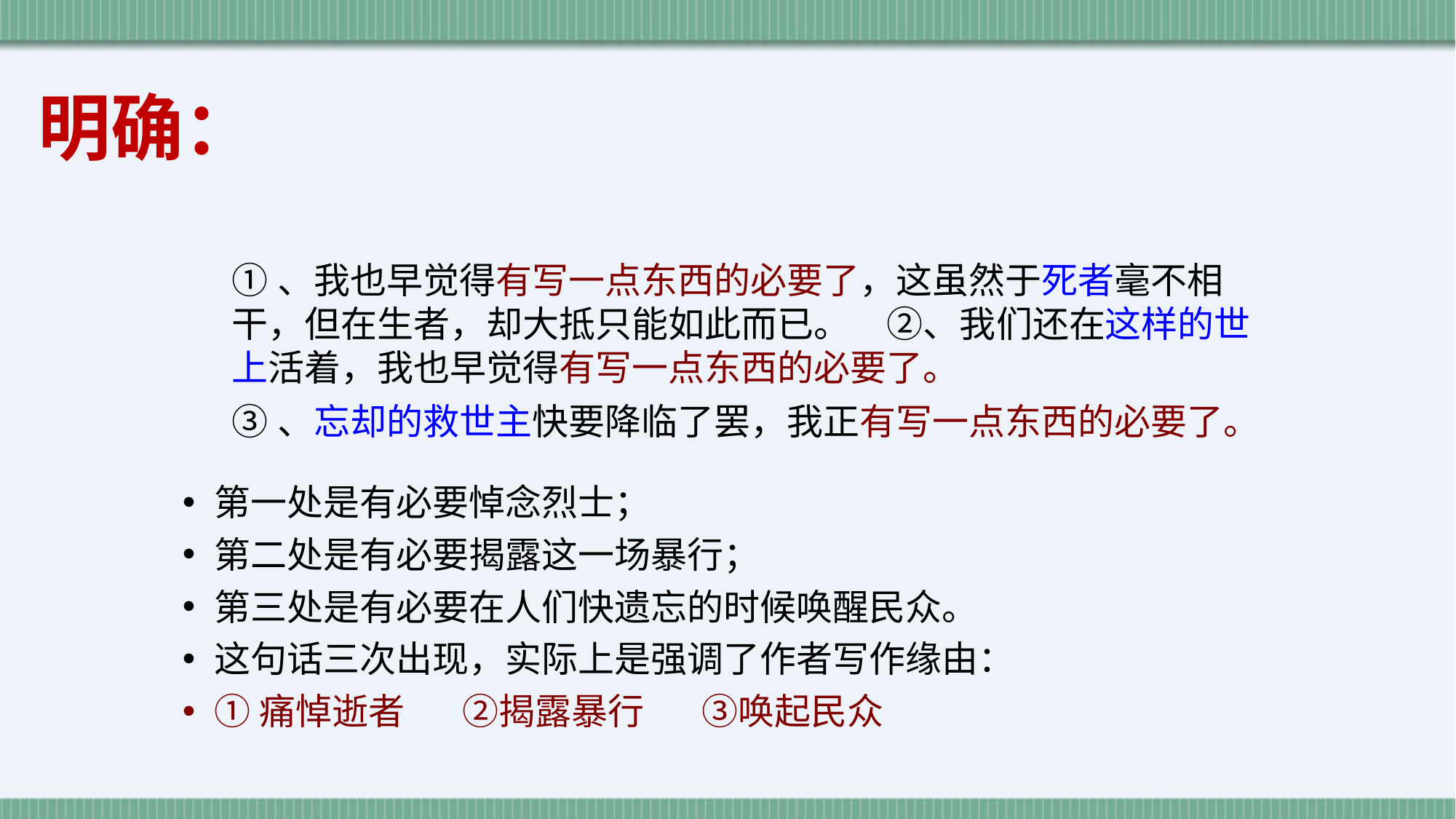

明确：
①、我也早觉得有写一点东西的必要了，这虽然于死者毫不相干，但在生者，却大抵只能如此而已。　②、我们还在这样的世上活着，我也早觉得有写一点东西的必要了。
③、忘却的救世主快要降临了罢，我正有写一点东西的必要了。
第一处是有必要悼念烈士；
第二处是有必要揭露这一场暴行；
第三处是有必要在人们快遗忘的时候唤醒民众。
这句话三次出现，实际上是强调了作者写作缘由：
①痛悼逝者       ②揭露暴行       ③唤起民众